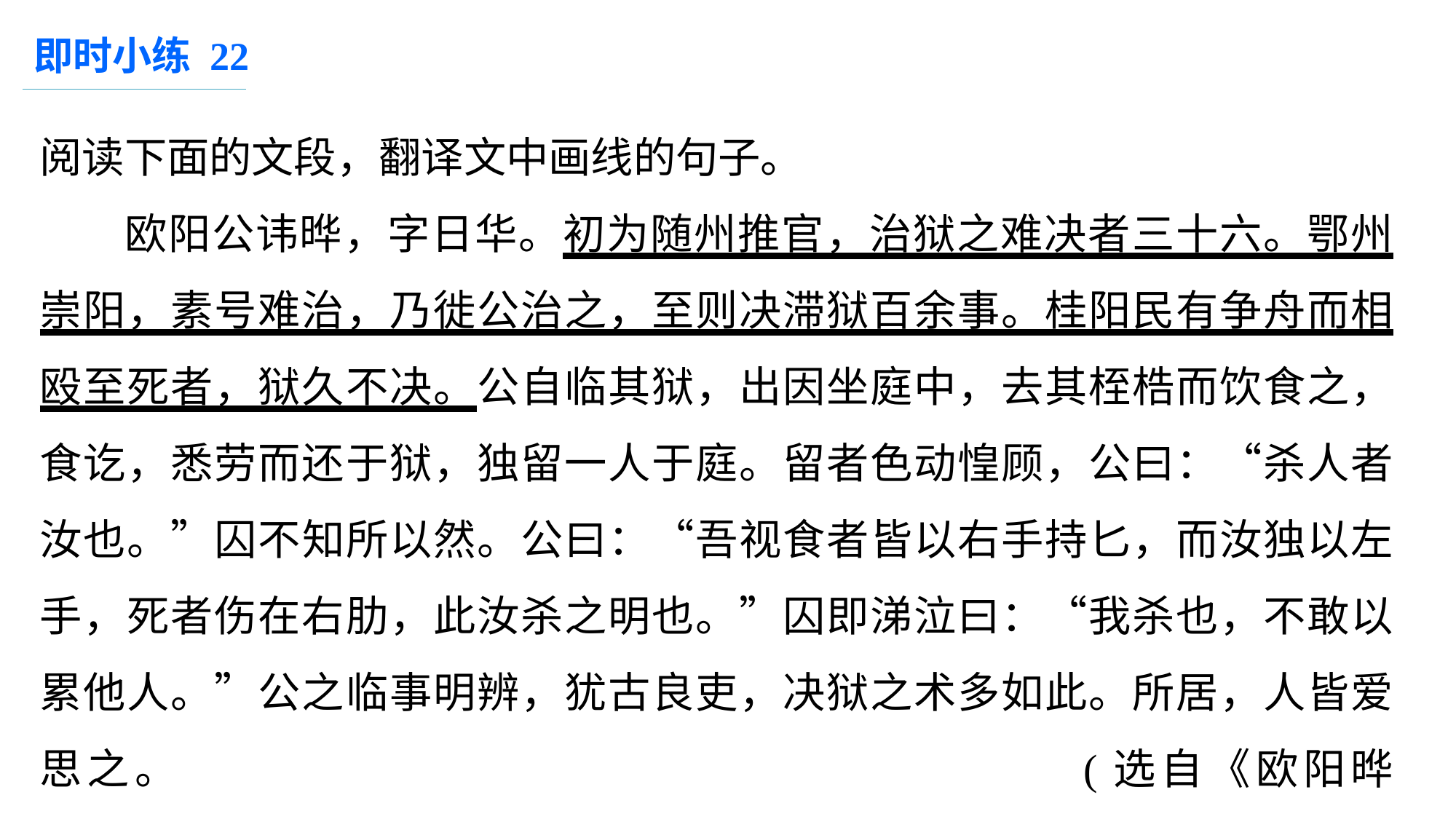

即时小练 22
阅读下面的文段，翻译文中画线的句子。
欧阳公讳晔，字日华。初为随州推官，治狱之难决者三十六。鄂州崇阳，素号难治，乃徙公治之，至则决滞狱百余事。桂阳民有争舟而相殴至死者，狱久不决。公自临其狱，出因坐庭中，去其桎梏而饮食之，食讫，悉劳而还于狱，独留一人于庭。留者色动惶顾，公曰：“杀人者汝也。”囚不知所以然。公曰：“吾视食者皆以右手持匕，而汝独以左手，死者伤在右肋，此汝杀之明也。”囚即涕泣曰：“我杀也，不敢以累他人。”公之临事明辨，犹古良吏，决狱之术多如此。所居，人皆爱思之。 								(选自《欧阳晔传》)